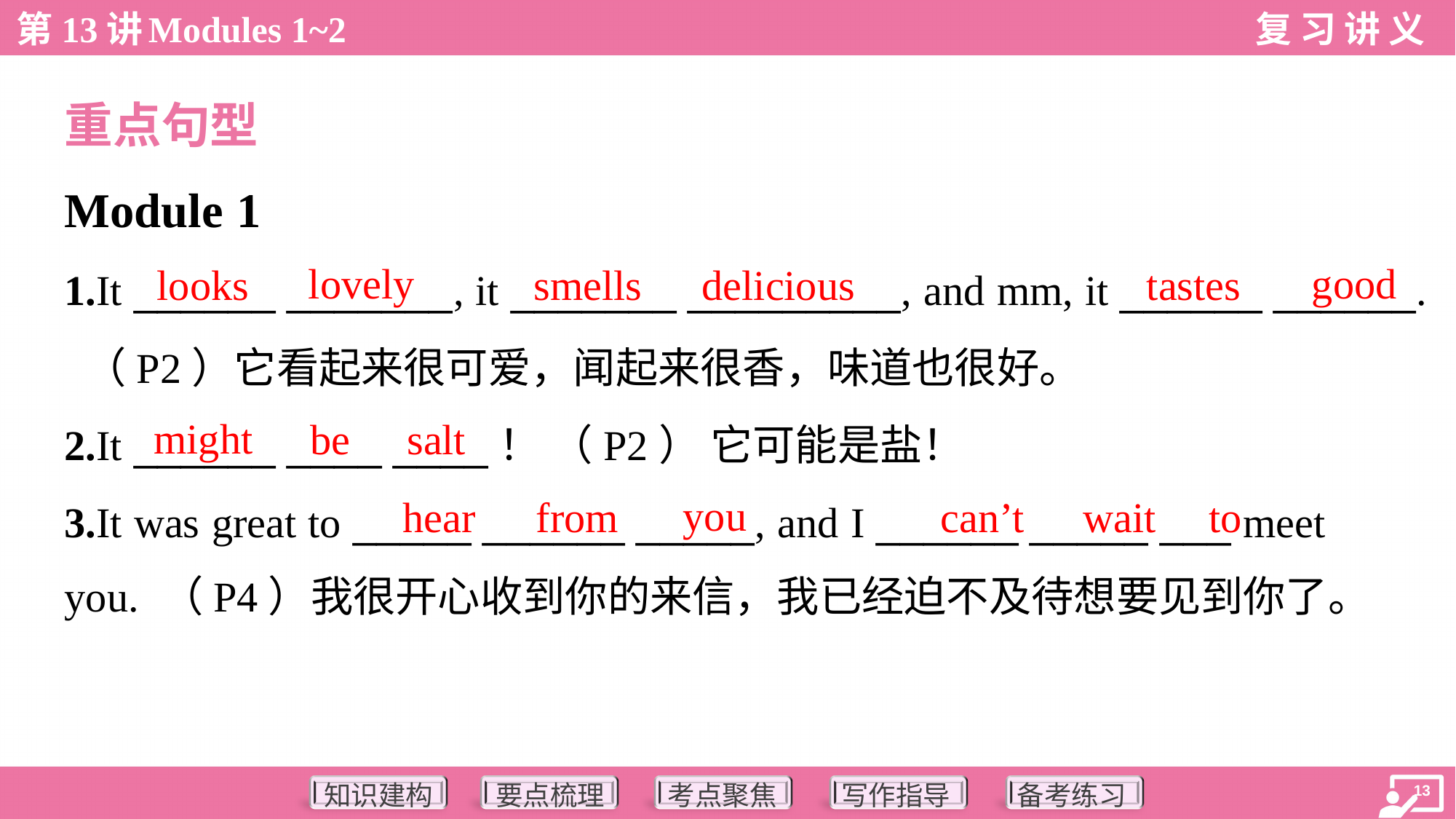

重点句型
Module 1
good
lovely
looks
smells
delicious
tastes
1.It ______ _______, it _______ _________, and mm, it ______ ______.
 （P2）它看起来很可爱，闻起来很香，味道也很好。
2.It ______ ____ ____！ （P2） 它可能是盐！
3.It was great to _____ ______ _____, and I ______ _____ ___ meet
you. （P4）我很开心收到你的来信，我已经迫不及待想要见到你了。
might
be
salt
you
hear
from
can’t
wait
to